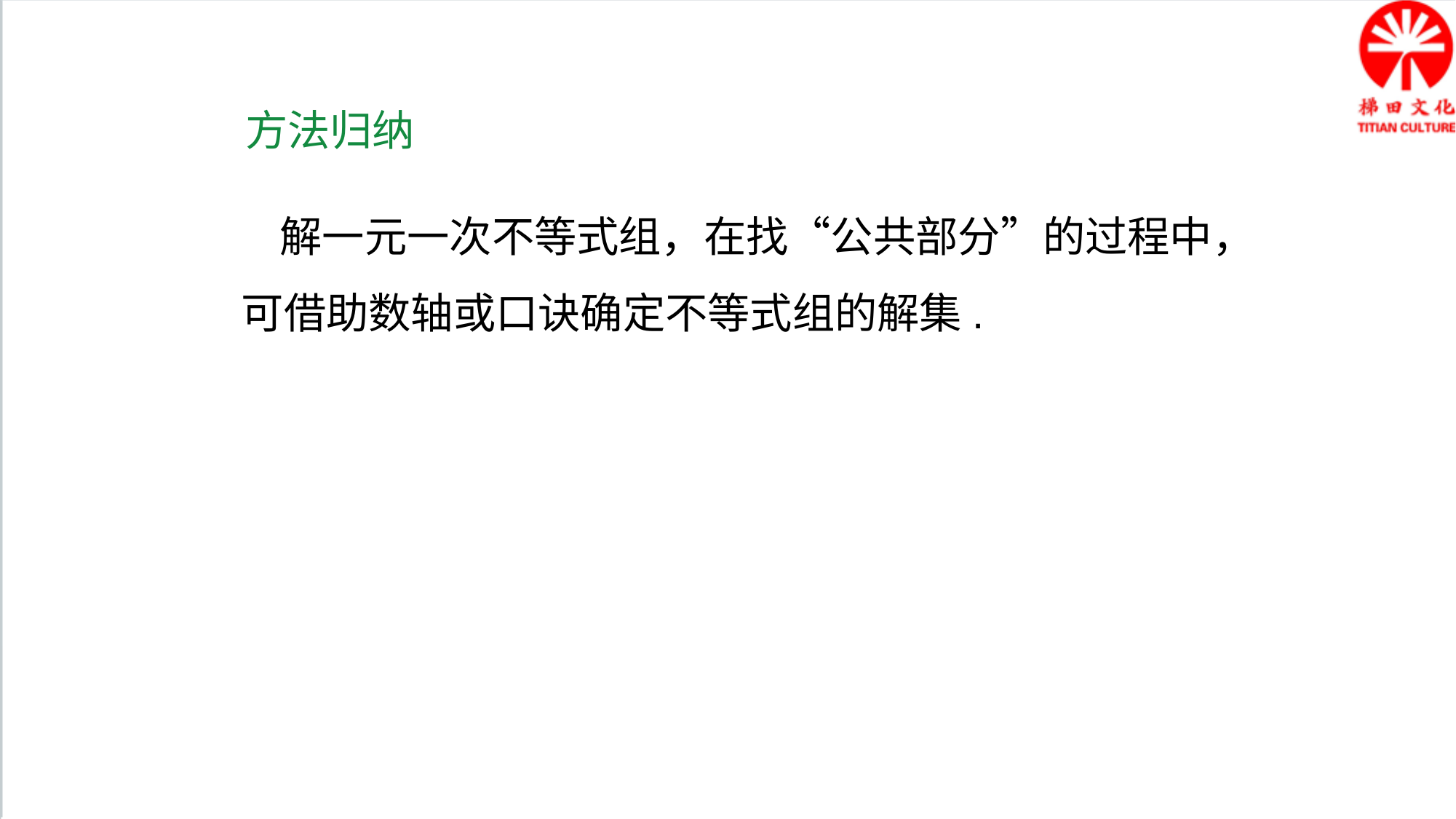

方法归纳
   解一元一次不等式组，在找“公共部分”的过程中，可借助数轴或口诀确定不等式组的解集.